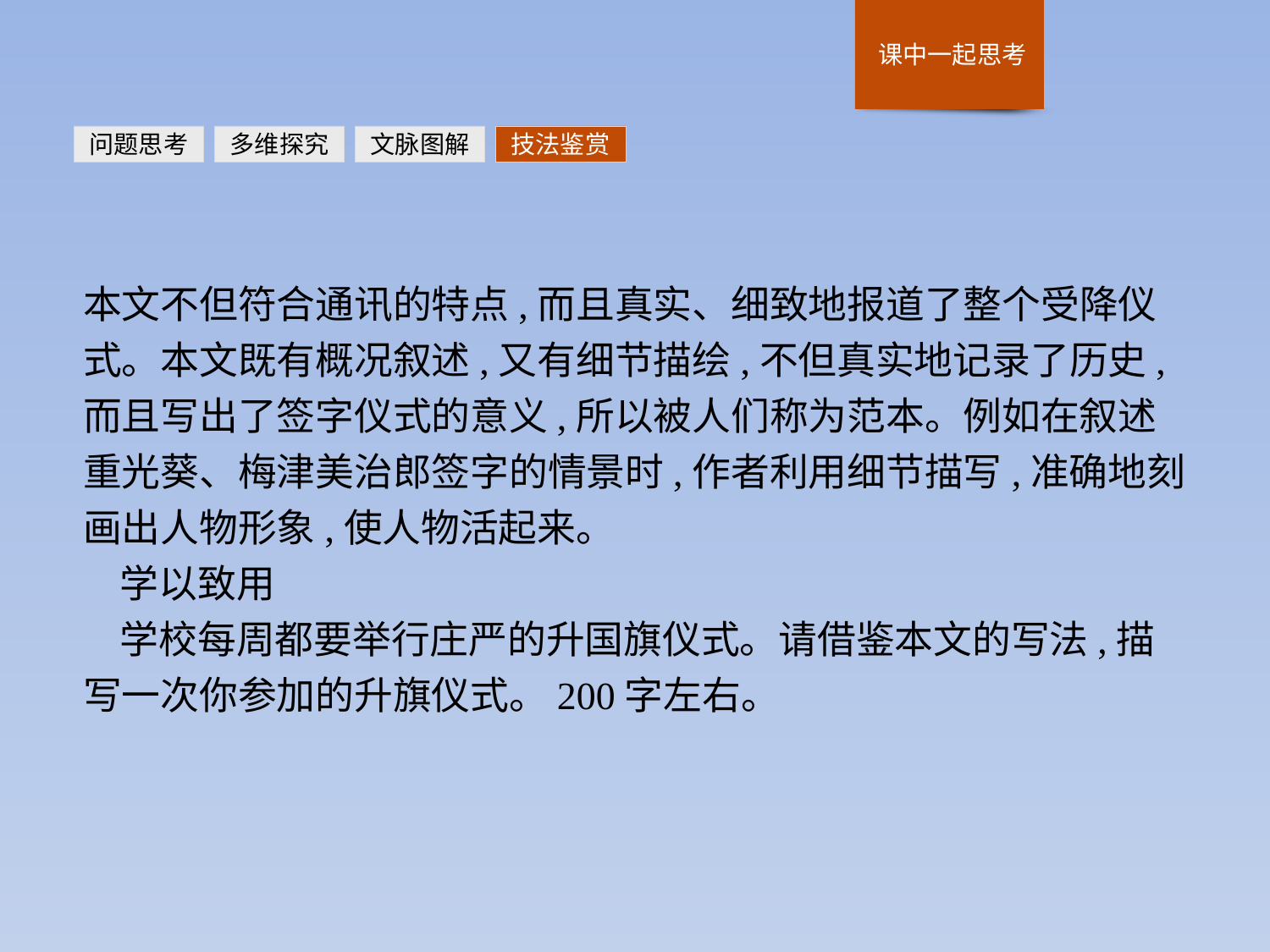

问题思考
多维探究
文脉图解
技法鉴赏
本文不但符合通讯的特点,而且真实、细致地报道了整个受降仪式。本文既有概况叙述,又有细节描绘,不但真实地记录了历史,而且写出了签字仪式的意义,所以被人们称为范本。例如在叙述重光葵、梅津美治郎签字的情景时,作者利用细节描写,准确地刻画出人物形象,使人物活起来。
学以致用
学校每周都要举行庄严的升国旗仪式。请借鉴本文的写法,描写一次你参加的升旗仪式。200字左右。